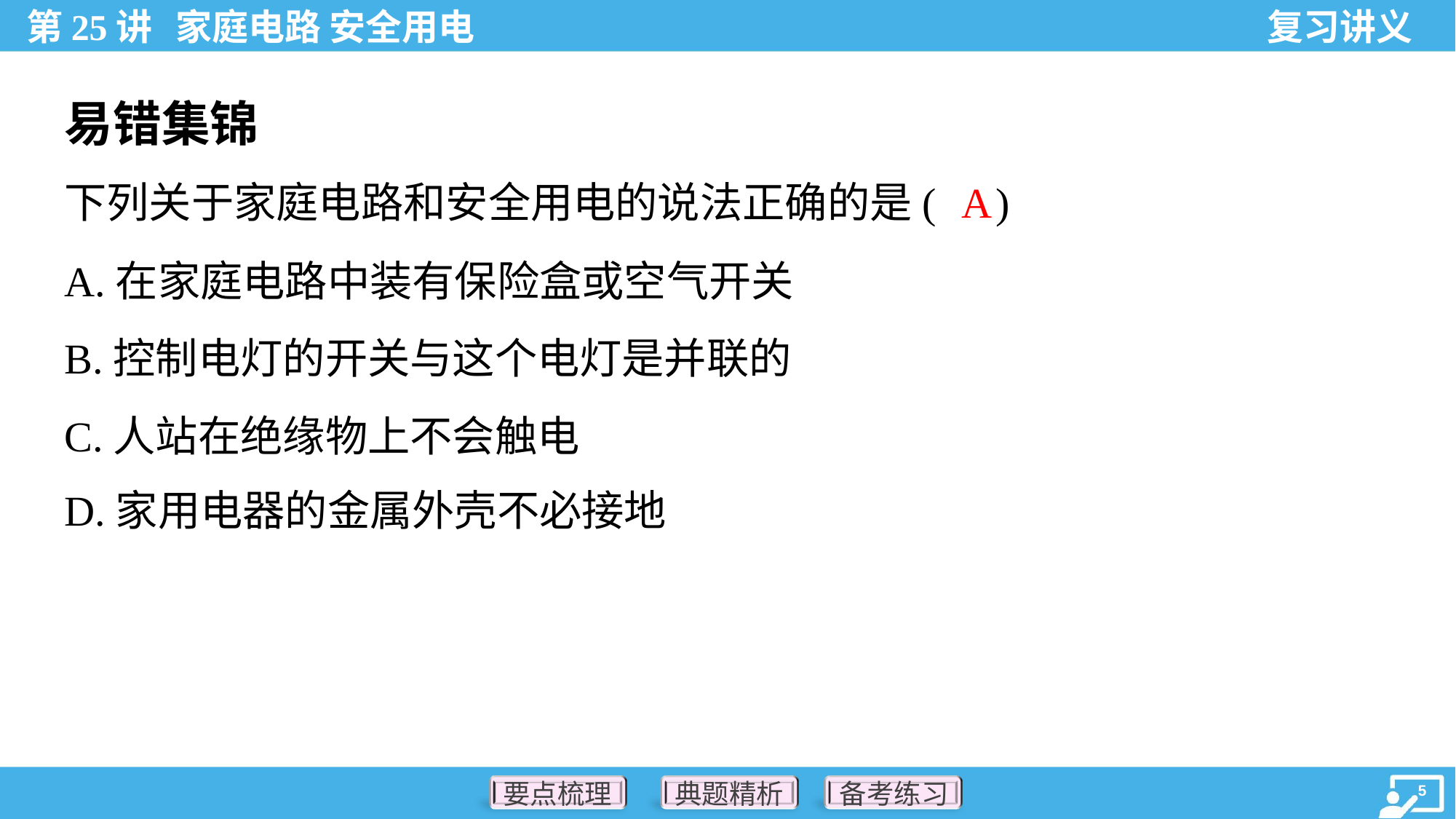

易错集锦
A
下列关于家庭电路和安全用电的说法正确的是(     )
A.在家庭电路中装有保险盒或空气开关
B.控制电灯的开关与这个电灯是并联的
C.人站在绝缘物上不会触电
D.家用电器的金属外壳不必接地